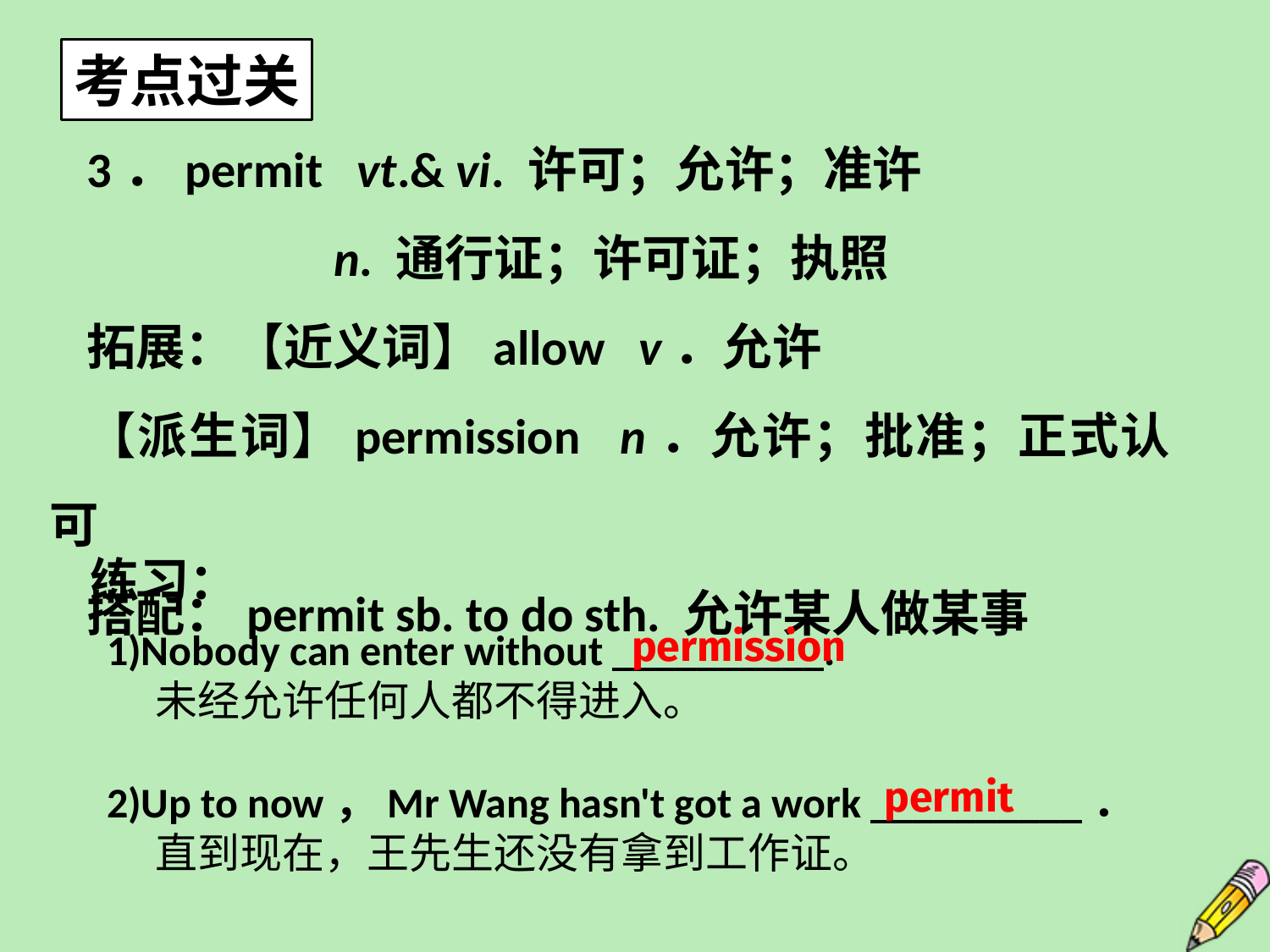

考点过关
3．permit   vt.& vi. 许可；允许；准许
                      n. 通行证；许可证；执照
拓展：【近义词】allow   v．允许
【派生词】permission   n．允许；批准；正式认可
搭配：permit sb. to do sth. 允许某人做某事
练习：
permission
1)Nobody can enter without __________.
    未经允许任何人都不得进入。

2)Up to now，Mr Wang hasn't got a work __________．
    直到现在，王先生还没有拿到工作证。
permit
6